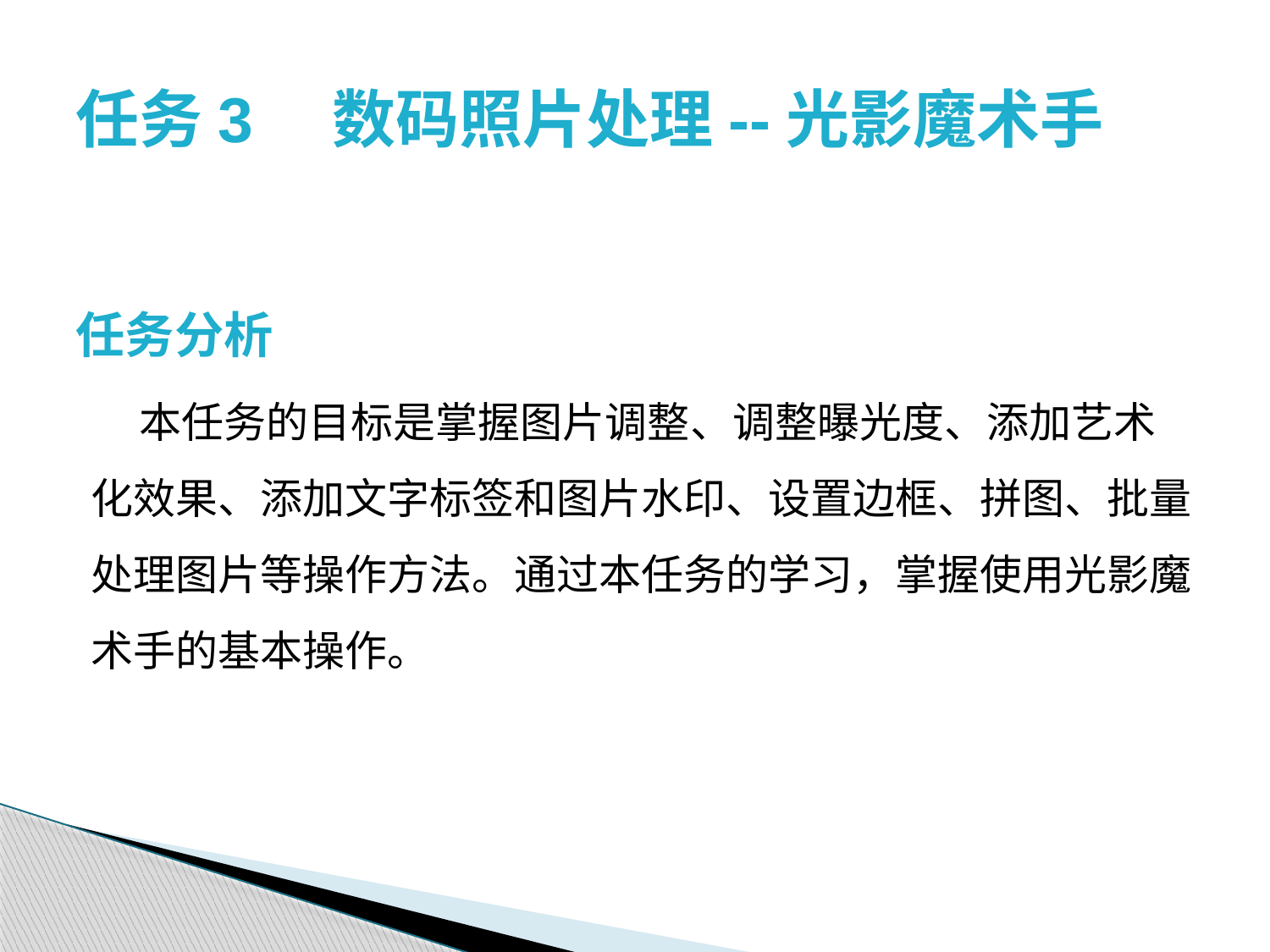

# 任务3　数码照片处理--光影魔术手
任务分析
    本任务的目标是掌握图片调整、调整曝光度、添加艺术化效果、添加文字标签和图片水印、设置边框、拼图、批量处理图片等操作方法。通过本任务的学习，掌握使用光影魔术手的基本操作。